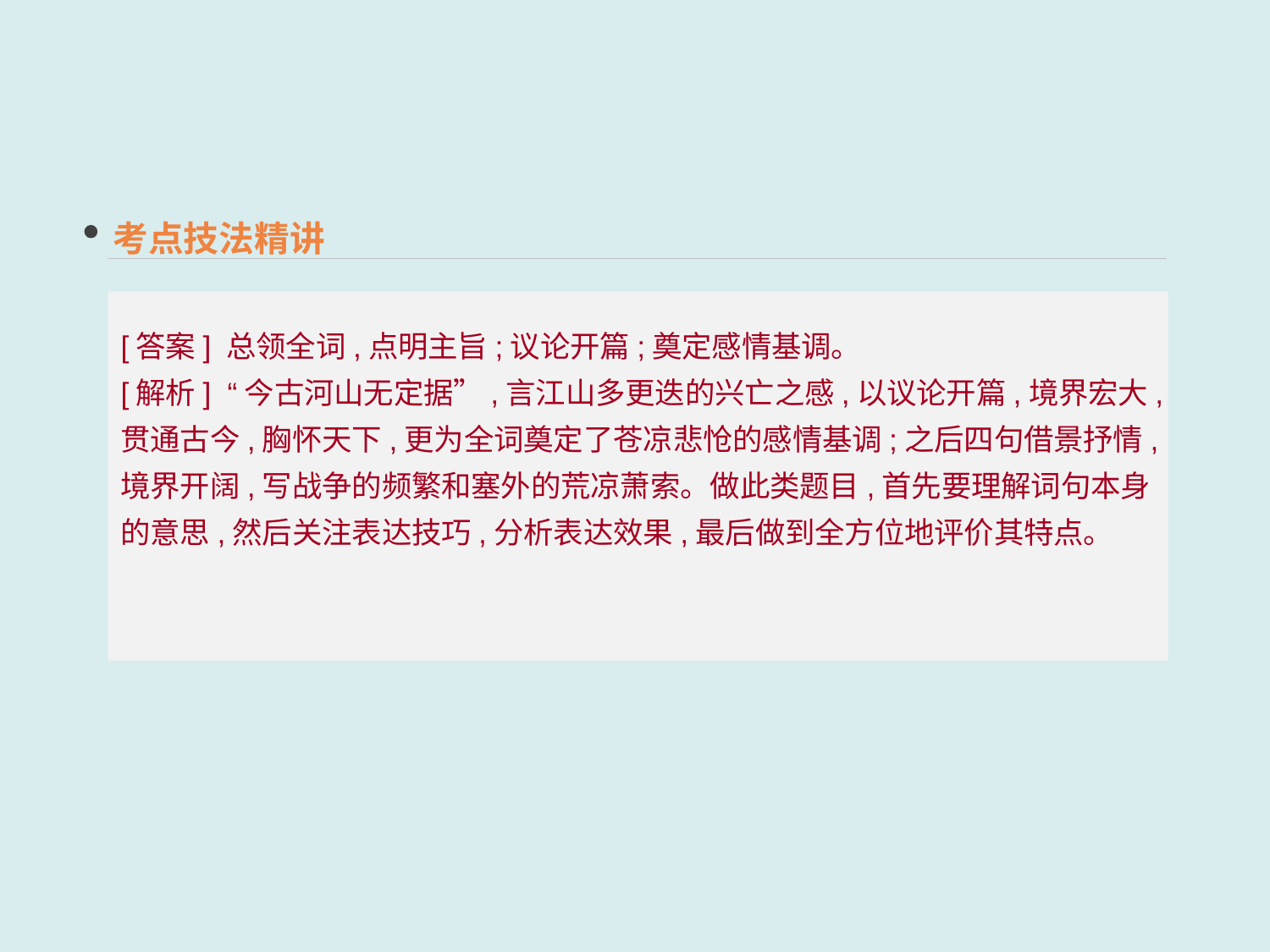

考点技法精讲

[答案] 总领全词,点明主旨;议论开篇;奠定感情基调。
[解析]  “今古河山无定据”,言江山多更迭的兴亡之感,以议论开篇,境界宏大,贯通古今,胸怀天下,更为全词奠定了苍凉悲怆的感情基调;之后四句借景抒情,境界开阔,写战争的频繁和塞外的荒凉萧索。做此类题目,首先要理解词句本身的意思,然后关注表达技巧,分析表达效果,最后做到全方位地评价其特点。